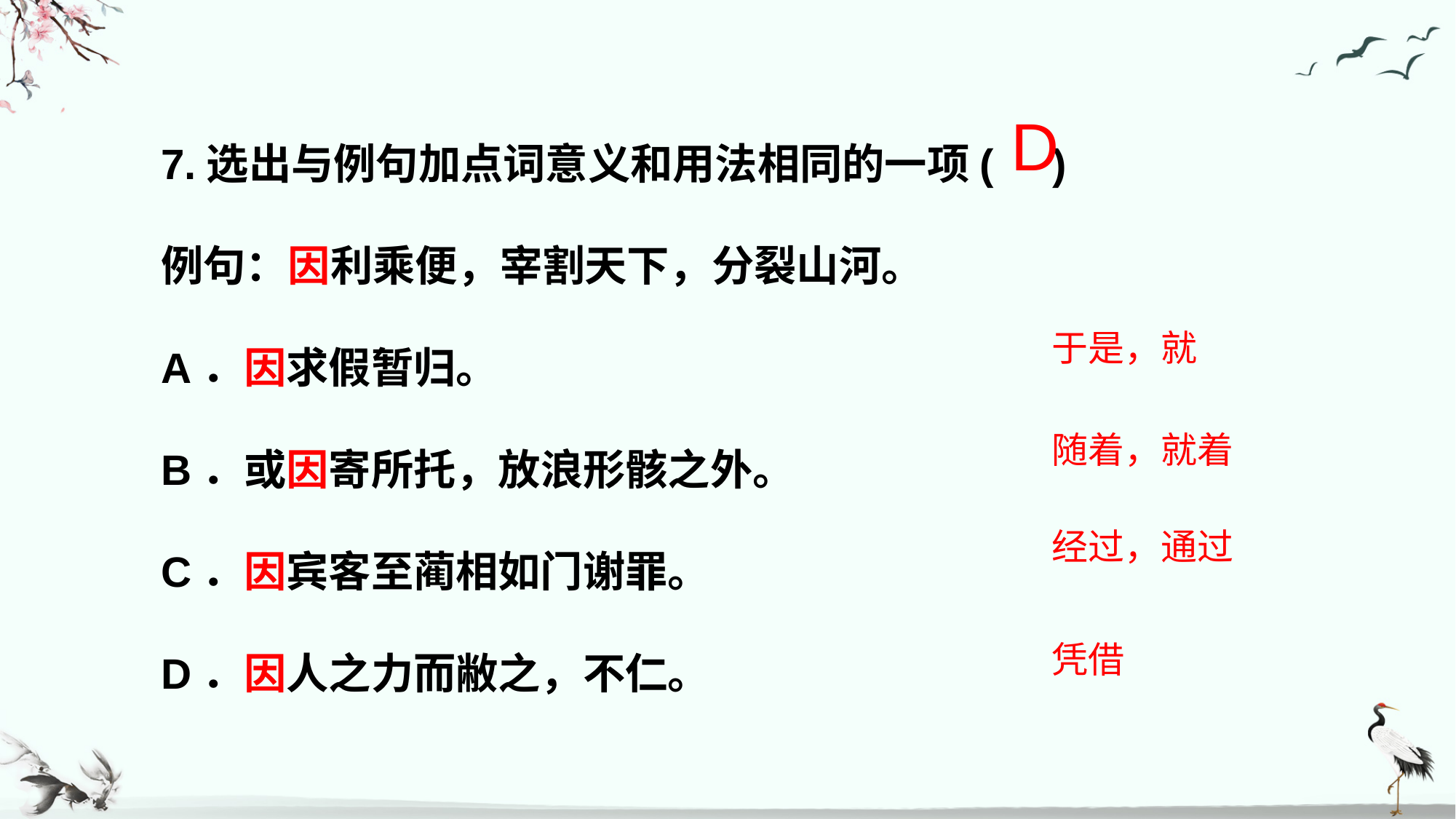

7.选出与例句加点词意义和用法相同的一项(     )
例句：因利乘便，宰割天下，分裂山河。
A．因求假暂归。
B．或因寄所托，放浪形骸之外。
C．因宾客至蔺相如门谢罪。
D．因人之力而敝之，不仁。
D
于是，就
随着，就着
经过，通过
凭借